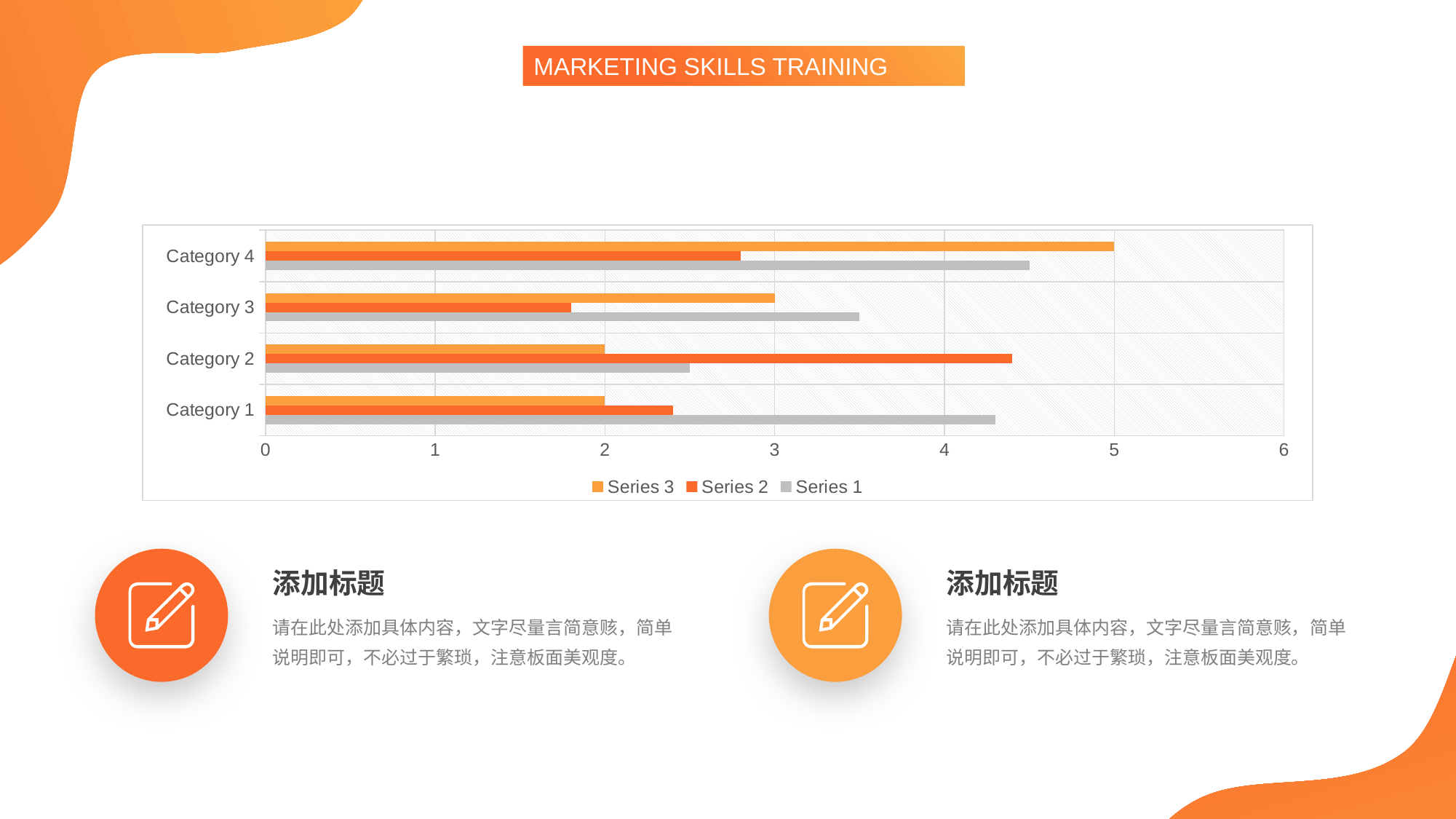

MARKETING SKILLS TRAINING

### Chart

| Category | Series 1 | Series 2 | Series 3 |
|---|---|---|---|
| Category 1 | 4.3 | 2.4 | 2.0 |
| Category 2 | 2.5 | 4.4 | 2.0 |
| Category 3 | 3.5 | 1.8 | 3.0 |
| Category 4 | 4.5 | 2.8 | 5.0 |

添加标题
添加标题

请在此处添加具体内容，文字尽量言简意赅，简单说明即可，不必过于繁琐，注意板面美观度。
请在此处添加具体内容，文字尽量言简意赅，简单说明即可，不必过于繁琐，注意板面美观度。